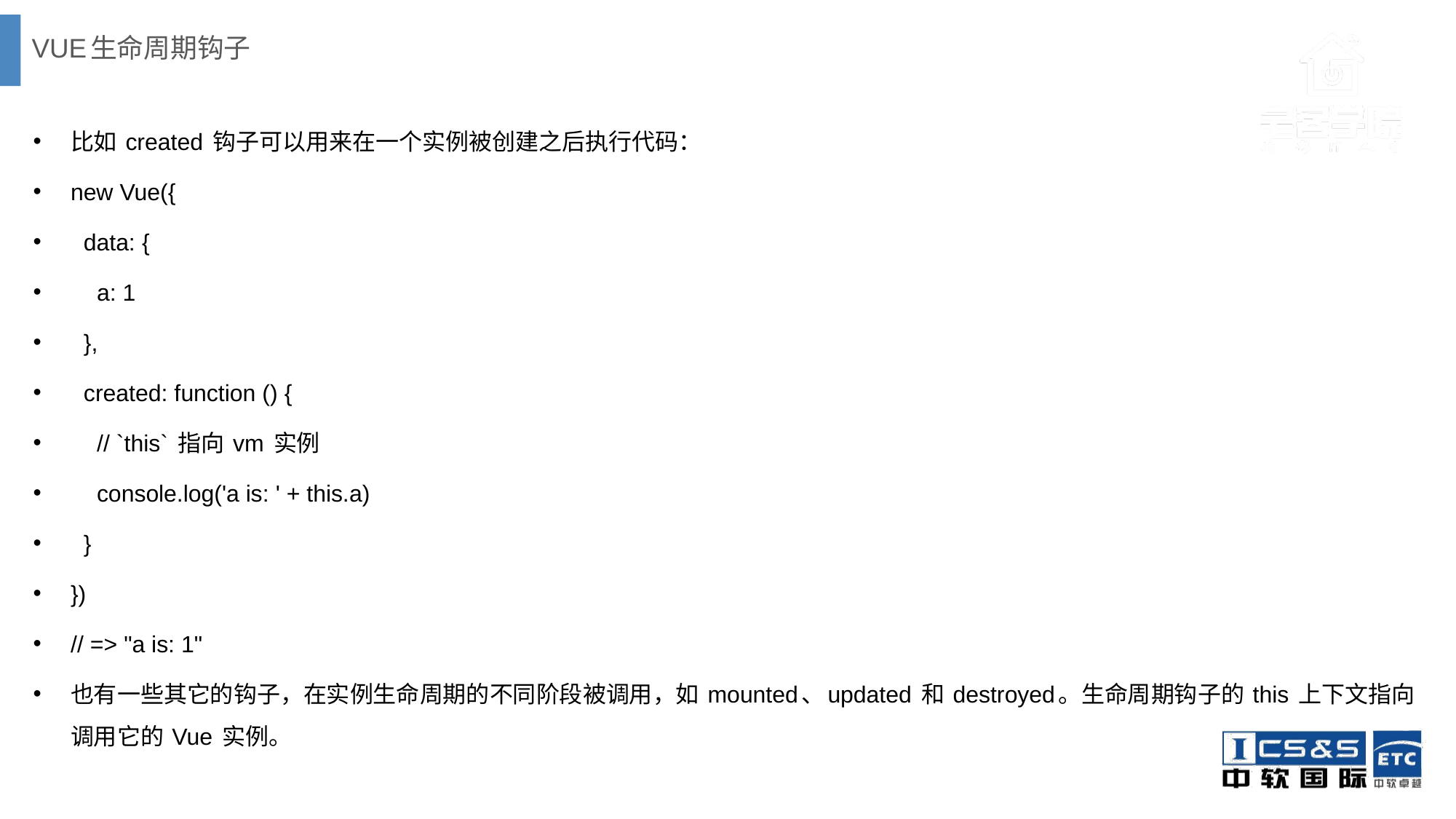

# VUE生命周期钩子
比如 created 钩子可以用来在一个实例被创建之后执行代码：
new Vue({
  data: {
    a: 1
  },
  created: function () {
    // `this` 指向 vm 实例
    console.log('a is: ' + this.a)
  }
})
// => "a is: 1"
也有一些其它的钩子，在实例生命周期的不同阶段被调用，如 mounted、updated 和 destroyed。生命周期钩子的 this 上下文指向调用它的 Vue 实例。